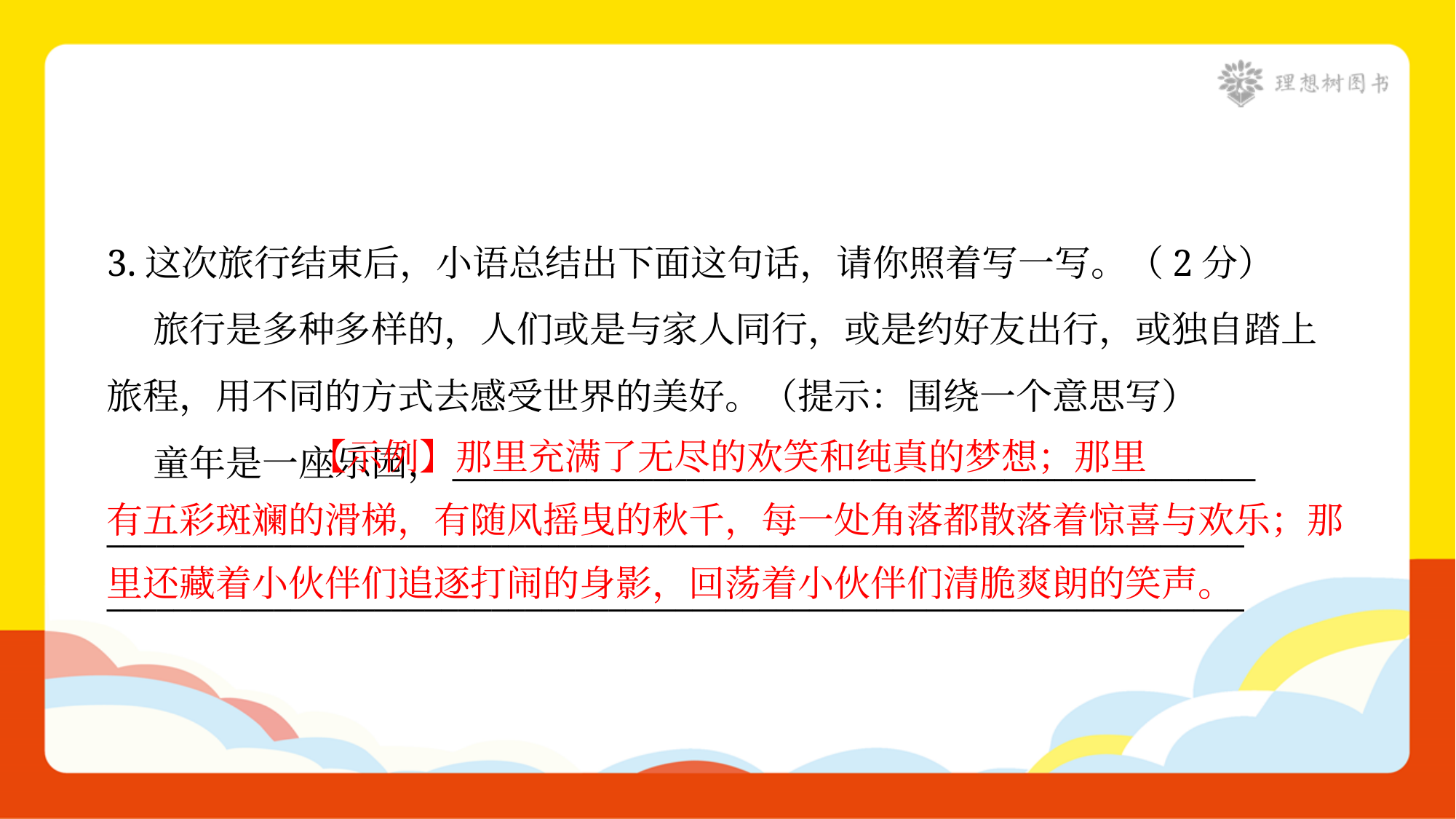

3.这次旅行结束后，小语总结出下面这句话，请你照着写一写。（2分）
    旅行是多种多样的，人们或是与家人同行，或是约好友出行，或独自踏上
旅程，用不同的方式去感受世界的美好。（提示：围绕一个意思写）
    童年是一座乐园，________________________________________________
____________________________________________________________________
____________________________________________________________________
                     【示例】那里充满了无尽的欢笑和纯真的梦想；那里
有五彩斑斓的滑梯，有随风摇曳的秋千，每一处角落都散落着惊喜与欢乐；那
里还藏着小伙伴们追逐打闹的身影，回荡着小伙伴们清脆爽朗的笑声。